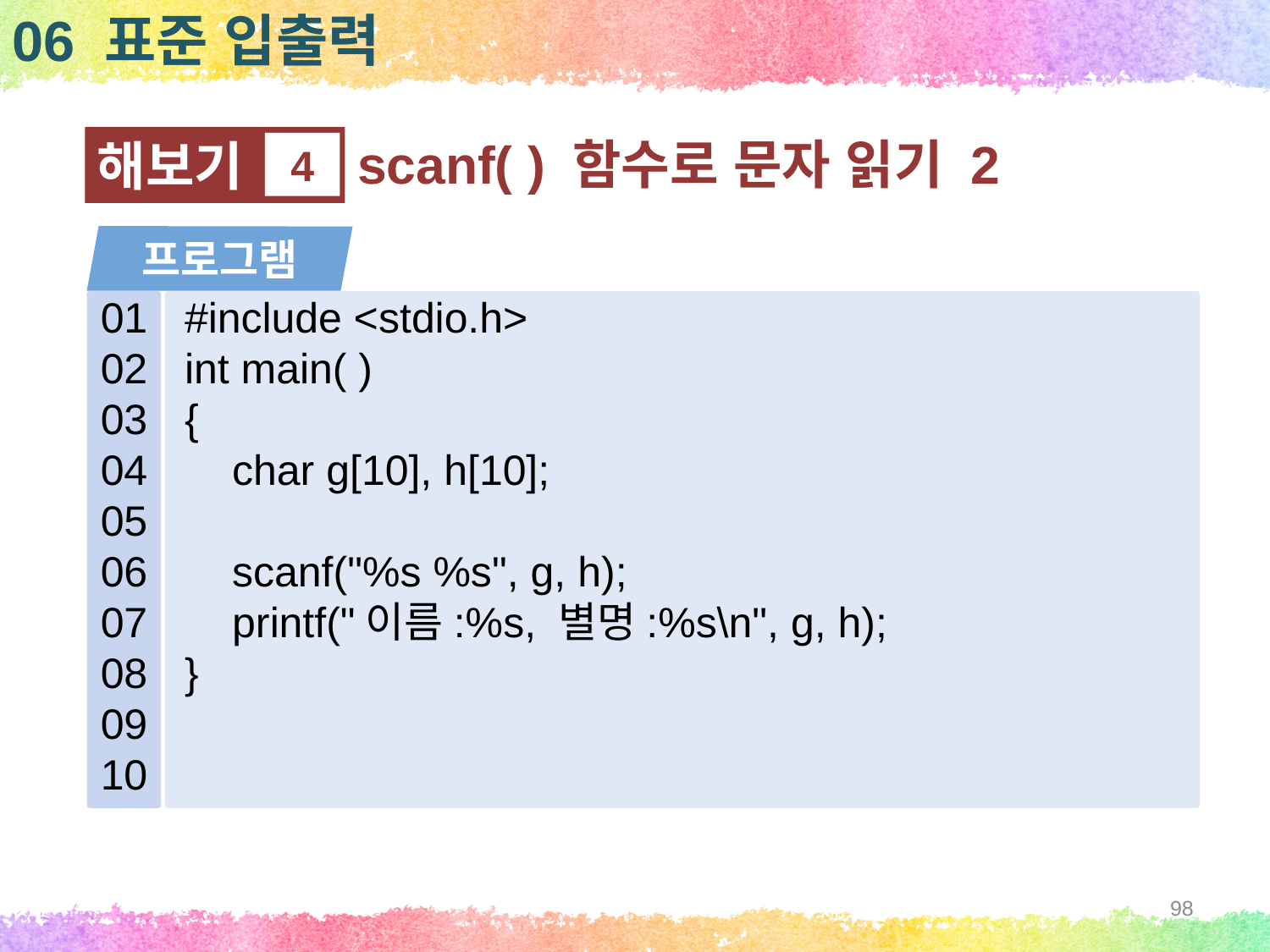

06 표준 입출력
scanf( ) 함수로 문자 읽기 2
해보기
4
프로그램
01
02
03
04
05
06
07
08
09
10
#include <stdio.h>
int main( )
{
    char g[10], h[10];

    scanf("%s %s", g, h);
    printf("이름:%s, 별명:%s\n", g, h);
}
98